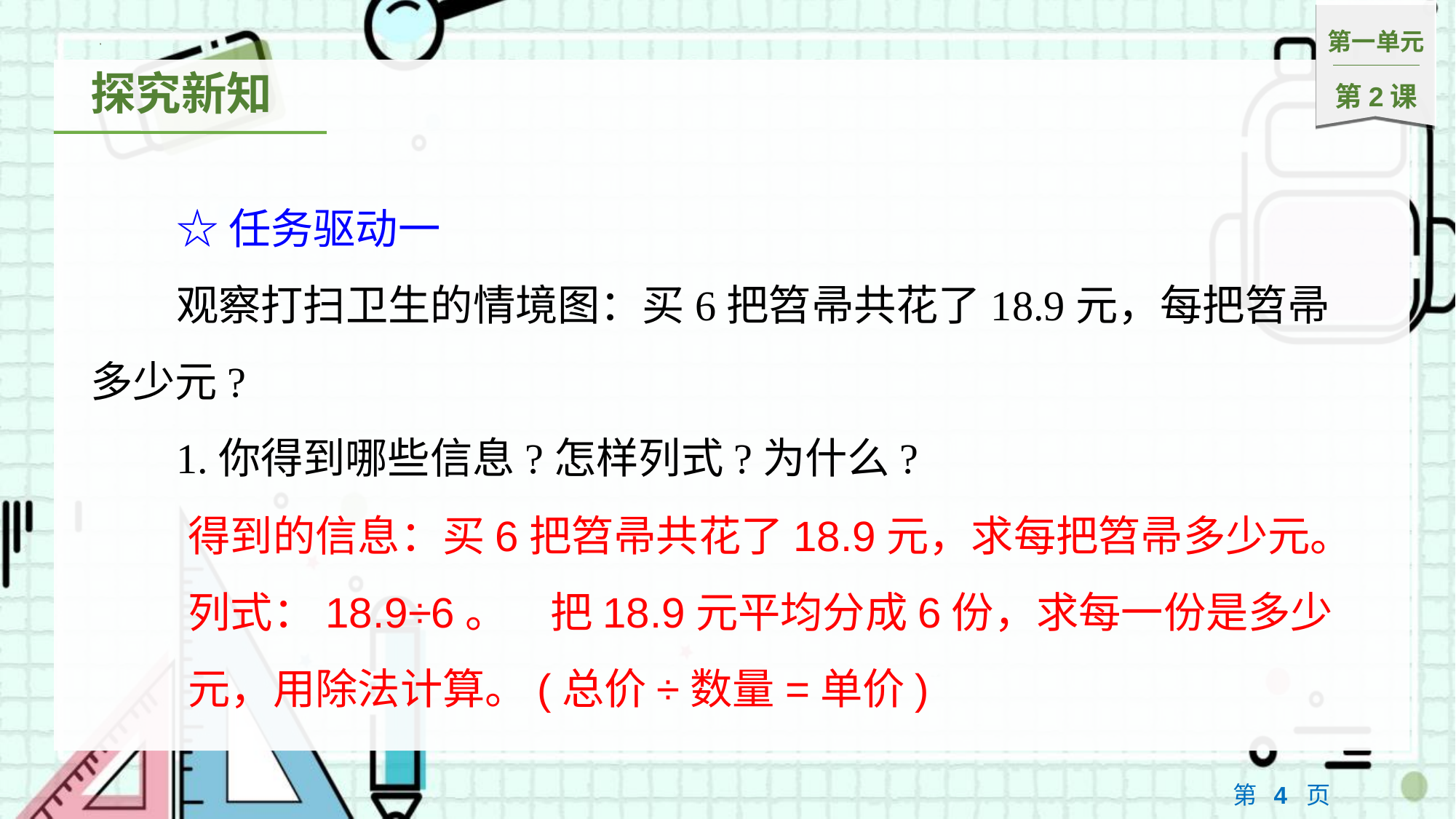

☆任务驱动一
观察打扫卫生的情境图：买6把笤帚共花了18.9元，每把笤帚多少元?
1.你得到哪些信息?怎样列式?为什么?

得到的信息：买6把笤帚共花了18.9元，求每把笤帚多少元。
列式：18.9÷6。　把18.9元平均分成6份，求每一份是多少元，用除法计算。(总价÷数量=单价)